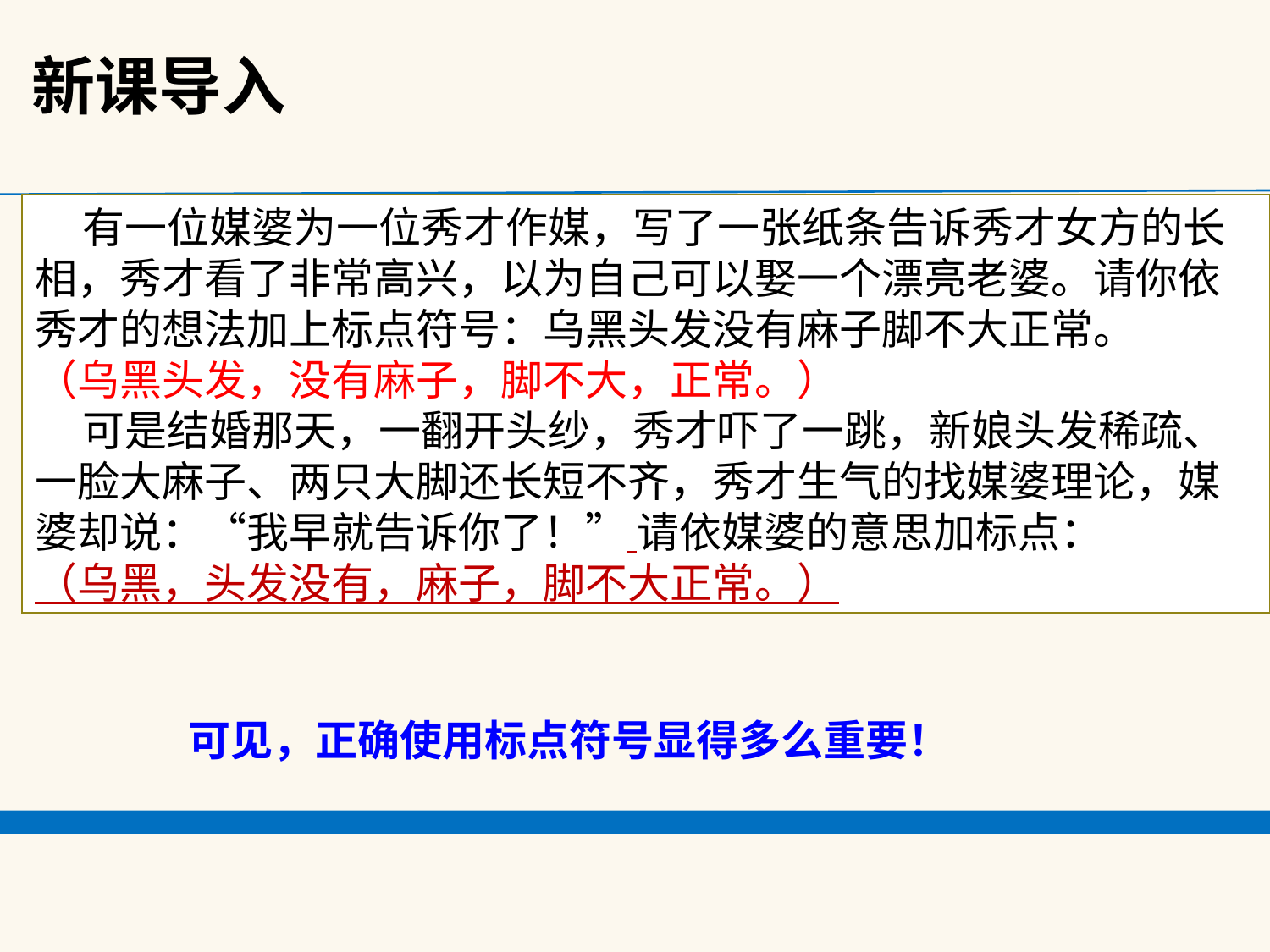

新课导入
    有一位媒婆为一位秀才作媒，写了一张纸条告诉秀才女方的长相，秀才看了非常高兴，以为自己可以娶一个漂亮老婆。请你依秀才的想法加上标点符号：乌黑头发没有麻子脚不大正常。
（乌黑头发，没有麻子，脚不大，正常。）
    可是结婚那天，一翻开头纱，秀才吓了一跳，新娘头发稀疏、一脸大麻子、两只大脚还长短不齐，秀才生气的找媒婆理论，媒婆却说：“我早就告诉你了！” 请依媒婆的意思加标点：
（乌黑，头发没有，麻子，脚不大正常。）
可见，正确使用标点符号显得多么重要！